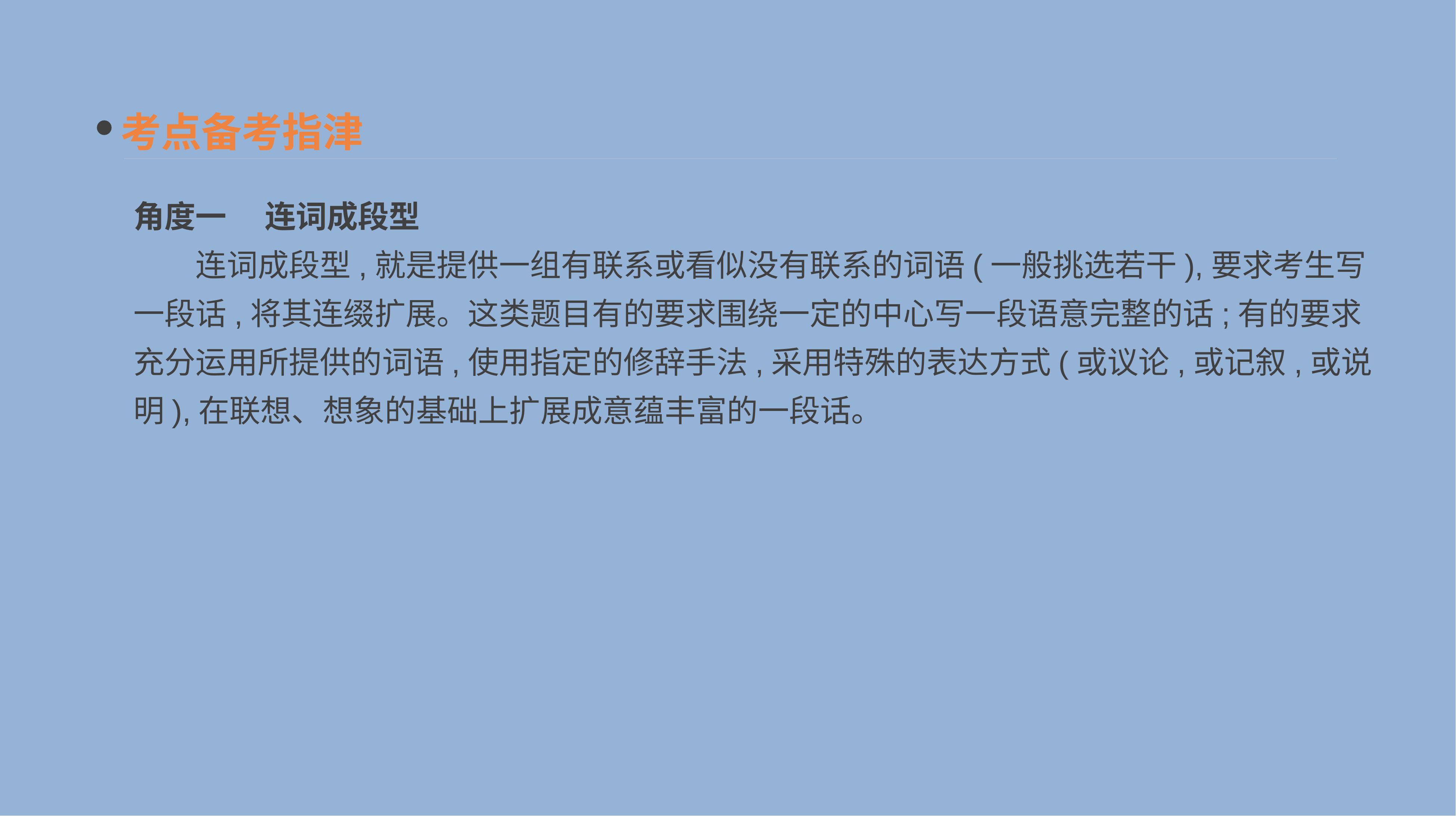

考点备考指津

角度一　 连词成段型
　　连词成段型,就是提供一组有联系或看似没有联系的词语(一般挑选若干),要求考生写一段话,将其连缀扩展。这类题目有的要求围绕一定的中心写一段语意完整的话;有的要求充分运用所提供的词语,使用指定的修辞手法,采用特殊的表达方式(或议论,或记叙,或说明),在联想、想象的基础上扩展成意蕴丰富的一段话。